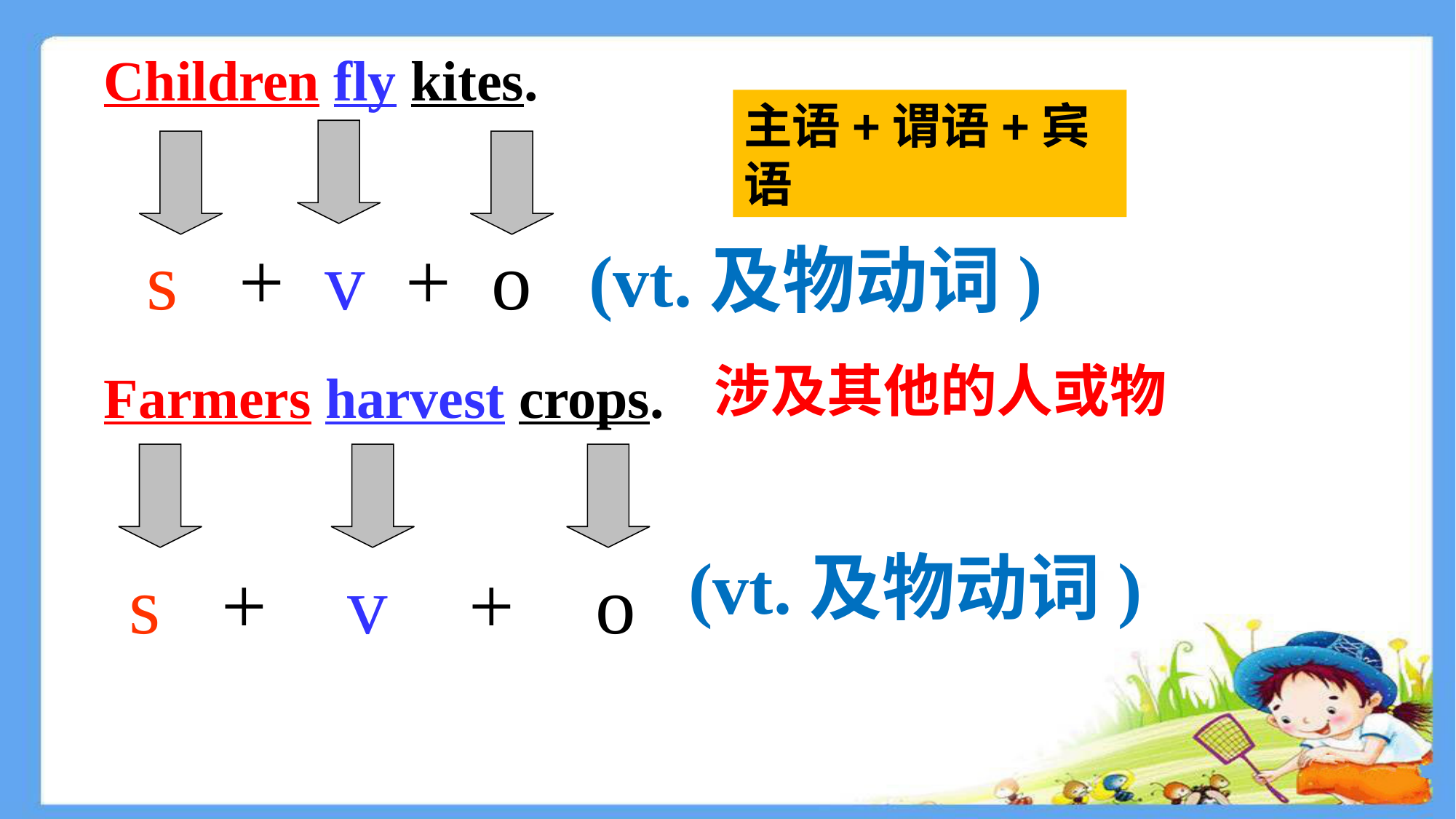

Children fly kites.

 Farmers harvest crops.
主语+谓语+宾语

    s   +  v  +  o
(vt.及物动词)
涉及其他的人或物

(vt.及物动词)
s   +    v    +    o